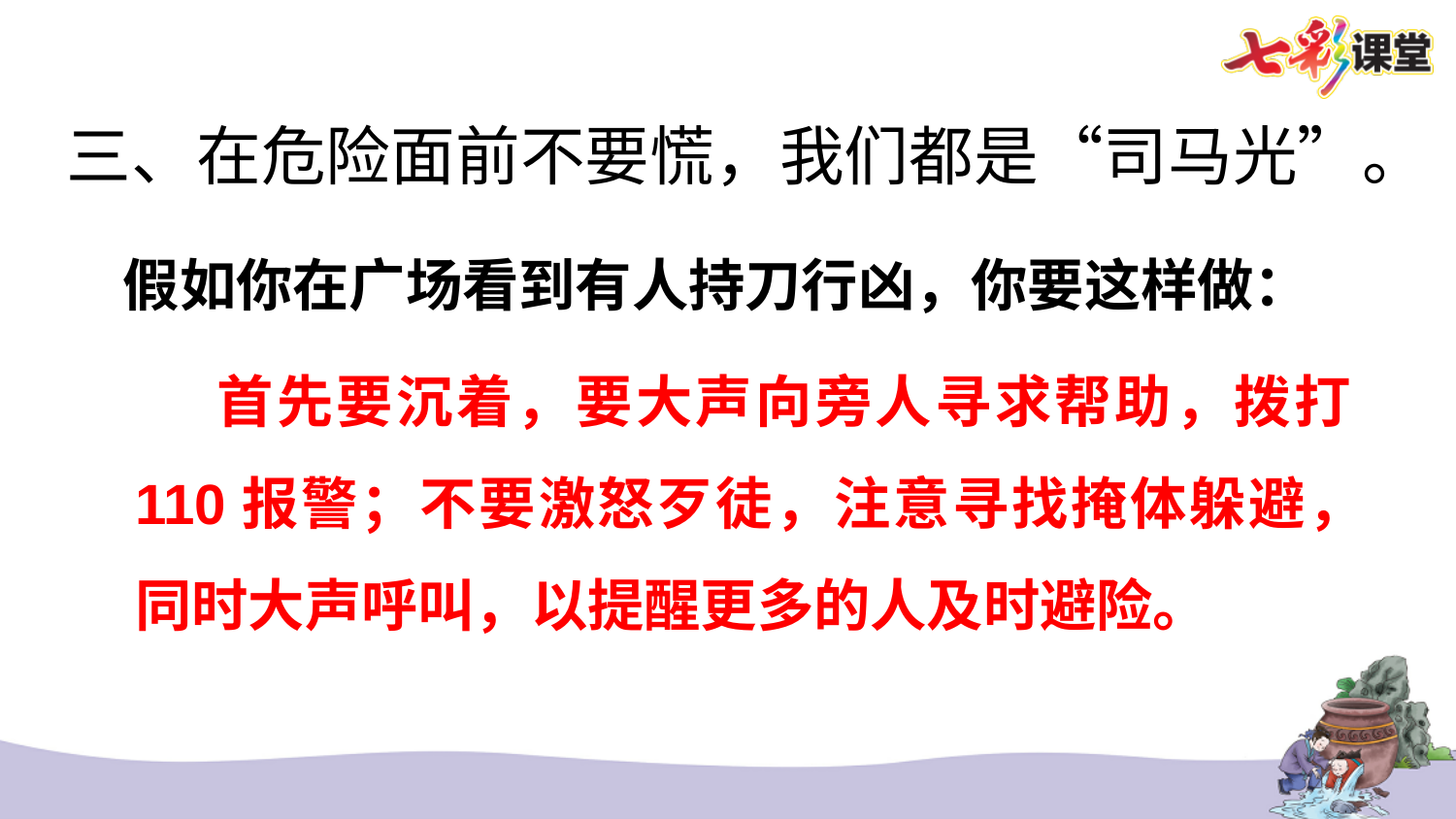

三、在危险面前不要慌，我们都是“司马光”。
假如你在广场看到有人持刀行凶，你要这样做：
    首先要沉着，要大声向旁人寻求帮助，拨打110报警；不要激怒歹徒，注意寻找掩体躲避，同时大声呼叫，以提醒更多的人及时避险。